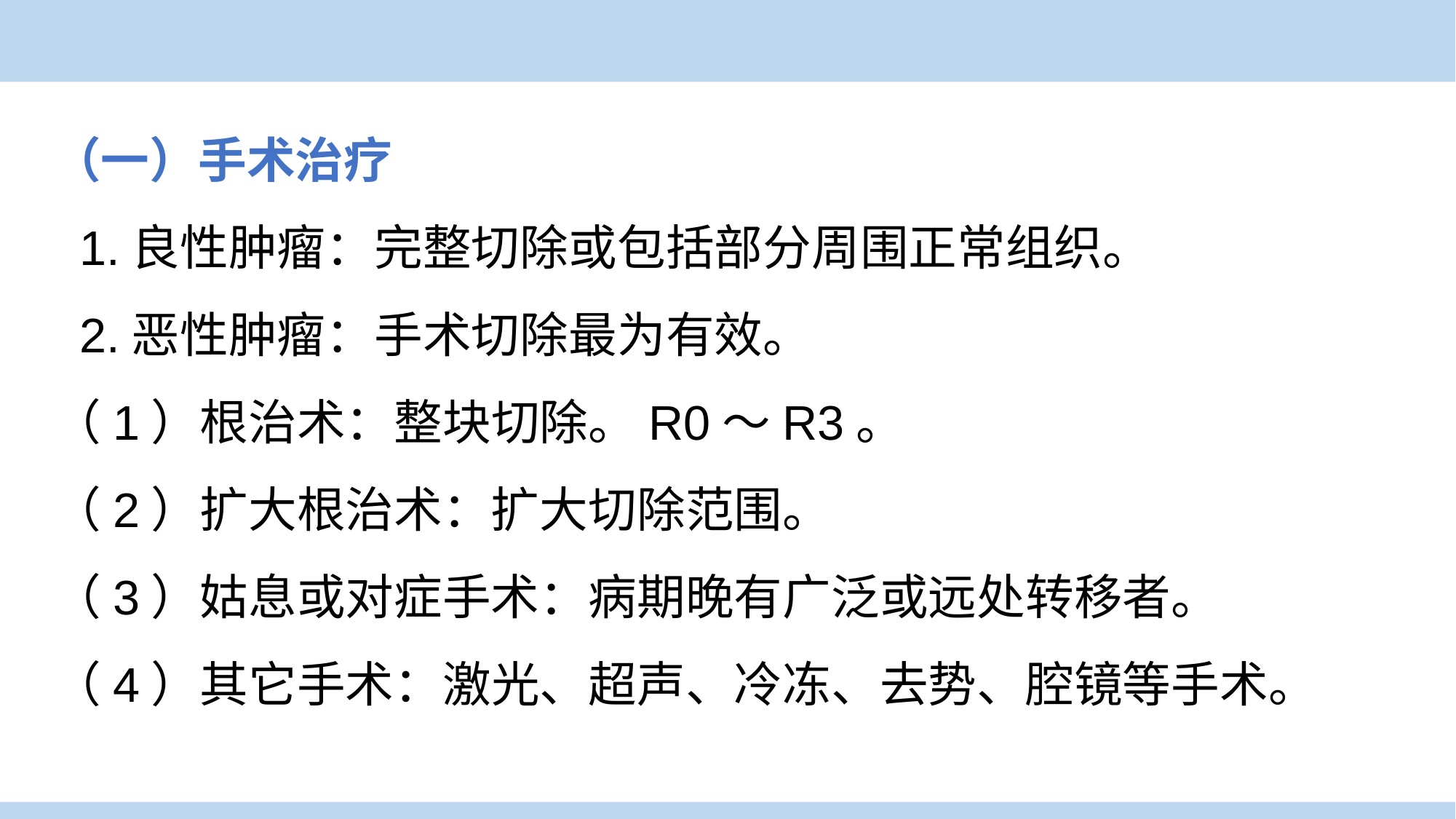

（一）手术治疗
  1.良性肿瘤：完整切除或包括部分周围正常组织。
  2.恶性肿瘤：手术切除最为有效。
（1）根治术：整块切除。R0～R3。
（2）扩大根治术：扩大切除范围。
（3）姑息或对症手术：病期晚有广泛或远处转移者。
（4）其它手术：激光、超声、冷冻、去势、腔镜等手术。